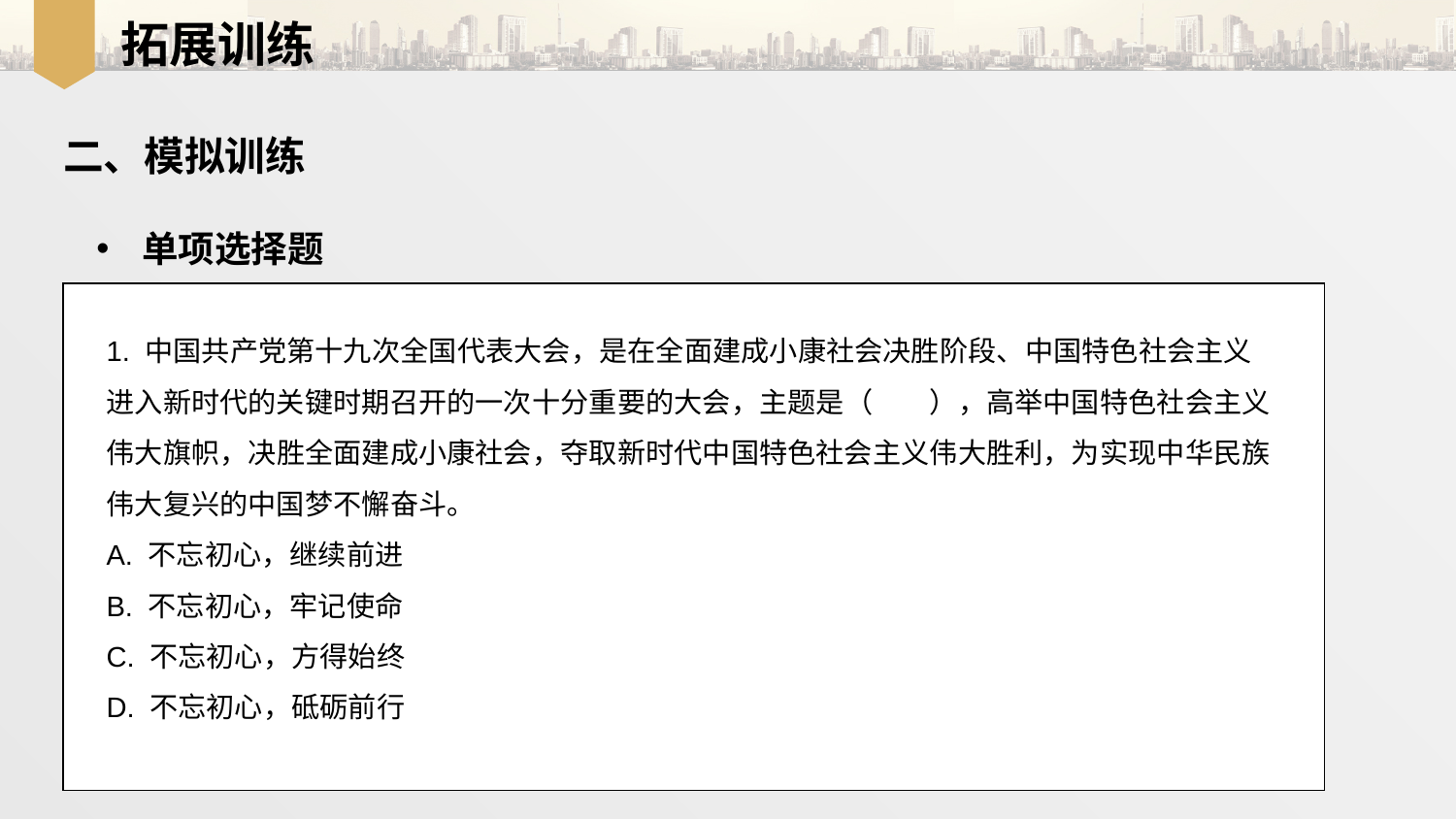

拓展训练
二、模拟训练
单项选择题

1. 中国共产党第十九次全国代表大会，是在全面建成小康社会决胜阶段、中国特色社会主义进入新时代的关键时期召开的一次十分重要的大会，主题是（　　），高举中国特色社会主义伟大旗帜，决胜全面建成小康社会，夺取新时代中国特色社会主义伟大胜利，为实现中华民族伟大复兴的中国梦不懈奋斗。
A. 不忘初心，继续前进
B. 不忘初心，牢记使命
C. 不忘初心，方得始终
D. 不忘初心，砥砺前行